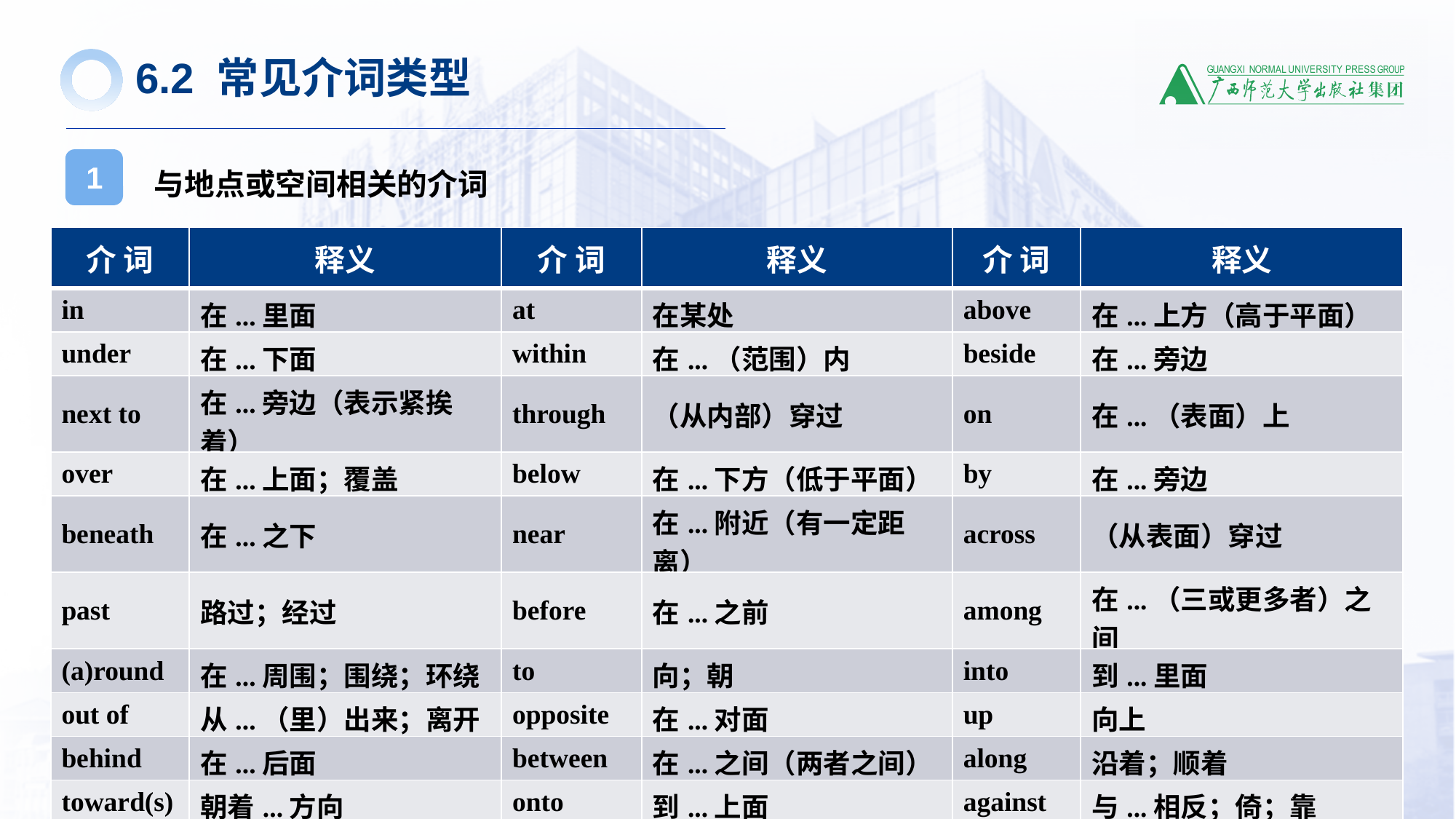

6.2 常见介词类型

与地点或空间相关的介词

1
| 介 词 | 释义 | 介 词 | 释义 | 介 词 | 释义 |
| --- | --- | --- | --- | --- | --- |
| in | 在...里面 | at | 在某处 | above | 在...上方（高于平面） |
| under | 在...下面 | within | 在...（范围）内 | beside | 在...旁边 |
| next to | 在...旁边（表示紧挨着） | through | （从内部）穿过 | on | 在...（表面）上 |
| over | 在...上面；覆盖 | below | 在...下方（低于平面） | by | 在...旁边 |
| beneath | 在...之下 | near | 在...附近（有一定距离） | across | （从表面）穿过 |
| past | 路过；经过 | before | 在...之前 | among | 在...（三或更多者）之间 |
| (a)round | 在...周围；围绕；环绕 | to | 向；朝 | into | 到...里面 |
| out of | 从...（里）出来；离开 | opposite | 在...对面 | up | 向上 |
| behind | 在...后面 | between | 在...之间（两者之间） | along | 沿着；顺着 |
| toward(s) | 朝着...方向 | onto | 到...上面 | against | 与...相反；倚；靠 |
| off | 从...离开 | down | 向下 |  |  |